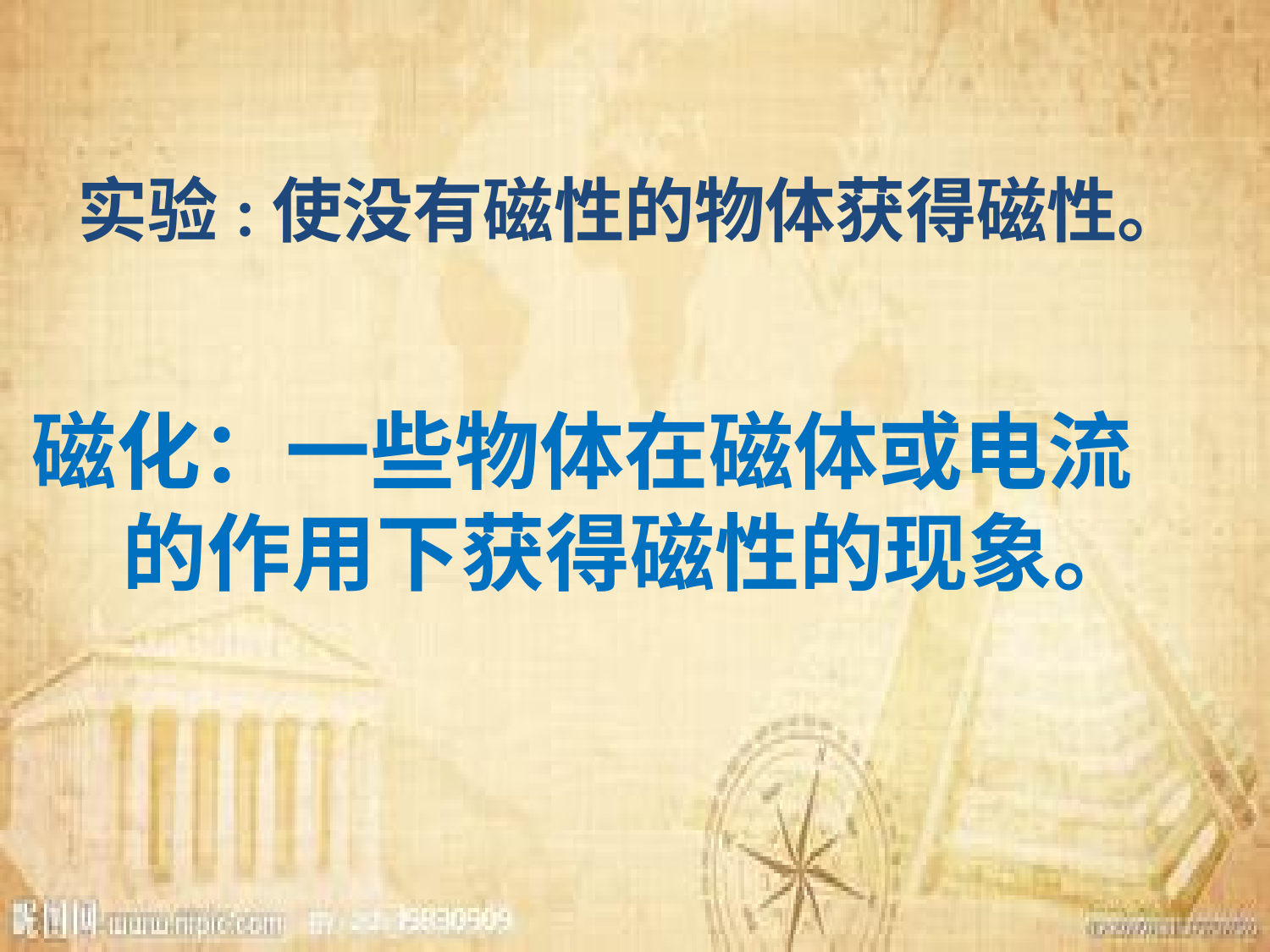

# 实验:使没有磁性的物体获得磁性。
磁化：一些物体在磁体或电流      的作用下获得磁性的现象。